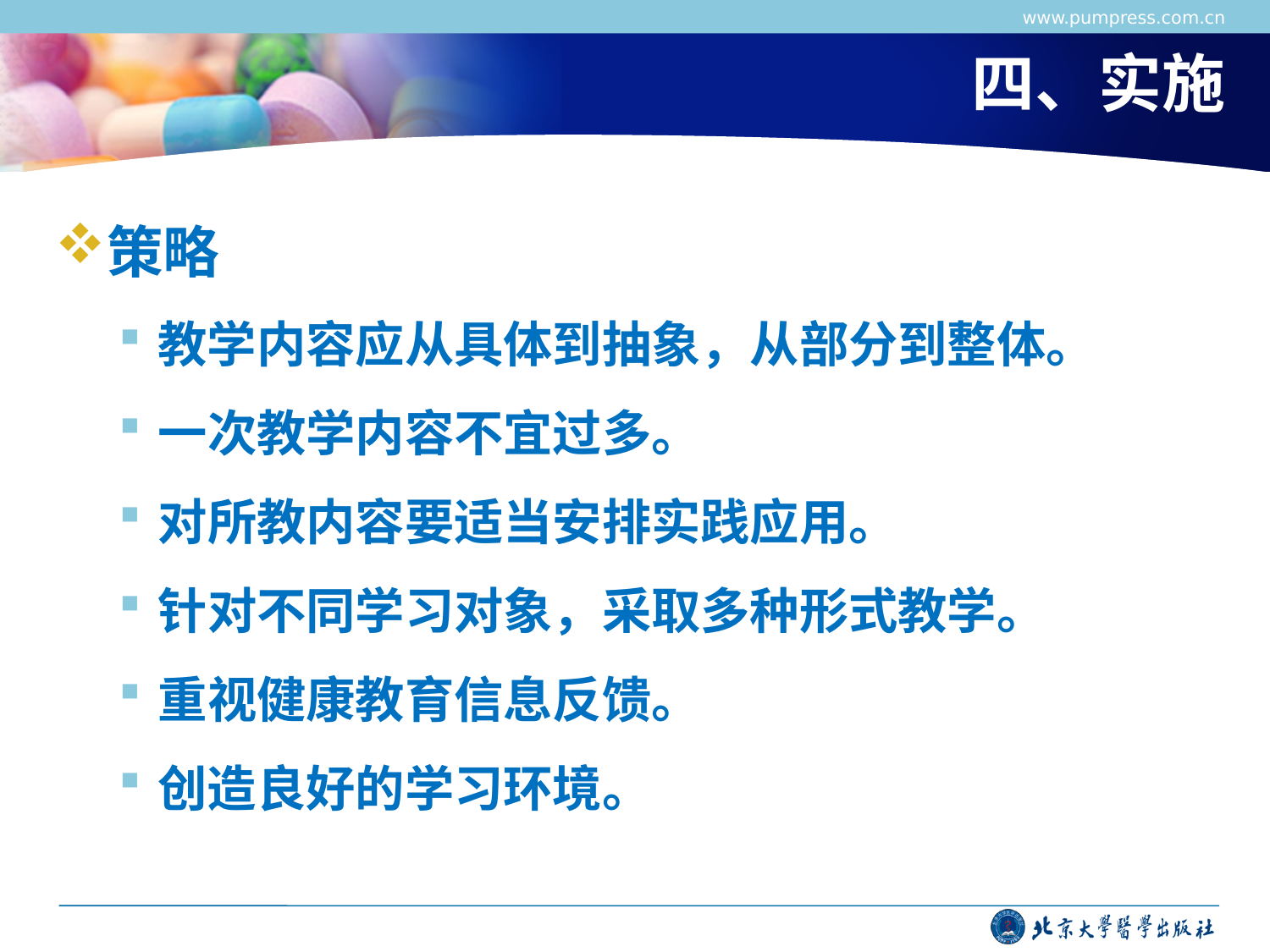

www.pumpress.com.cn
# 四、实施
策略
教学内容应从具体到抽象，从部分到整体。
一次教学内容不宜过多。
对所教内容要适当安排实践应用。
针对不同学习对象，采取多种形式教学。
重视健康教育信息反馈。
创造良好的学习环境。